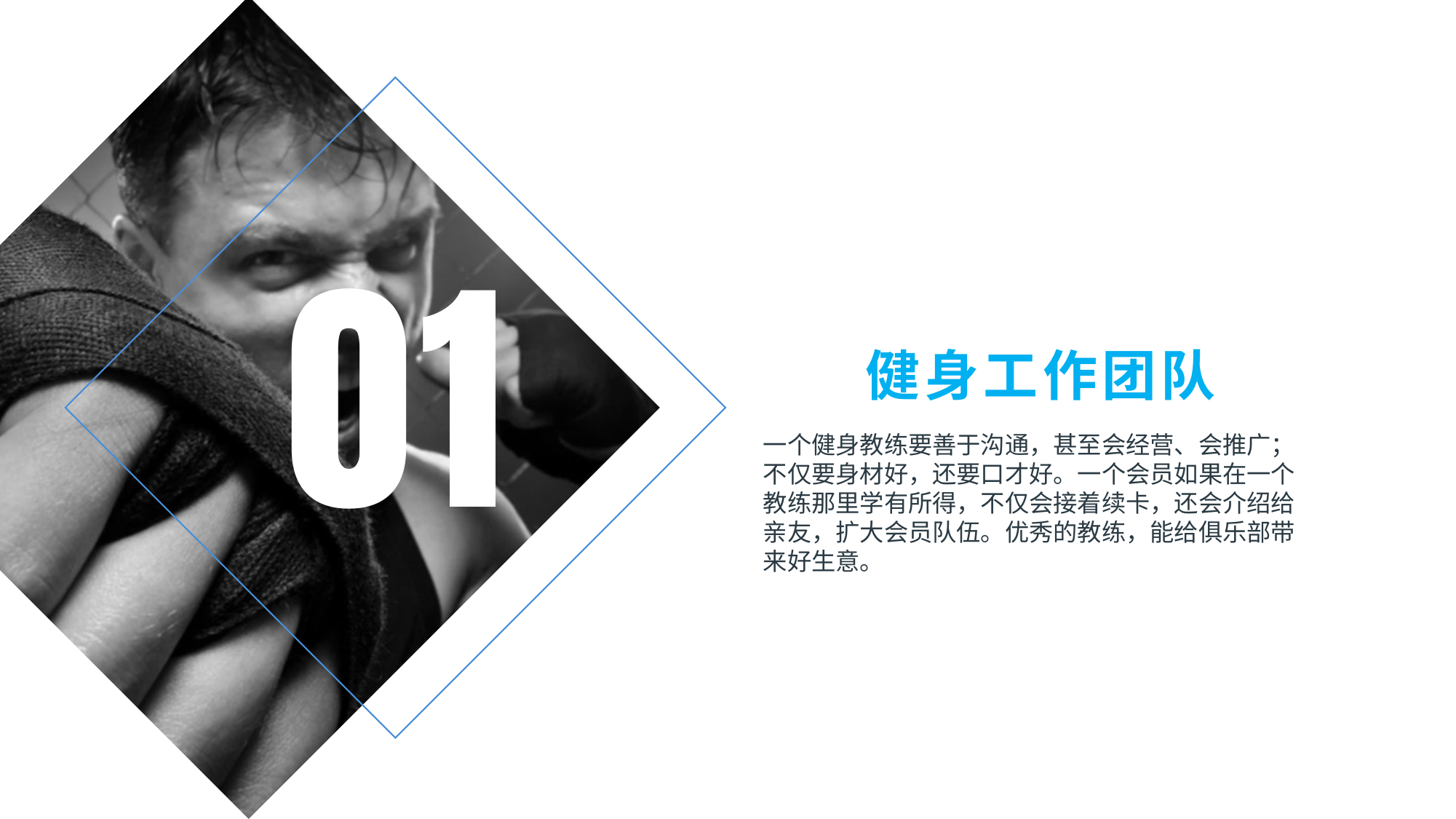

01
健身工作团队
一个健身教练要善于沟通，甚至会经营、会推广；不仅要身材好，还要口才好。一个会员如果在一个教练那里学有所得，不仅会接着续卡，还会介绍给亲友，扩大会员队伍。优秀的教练，能给俱乐部带来好生意。